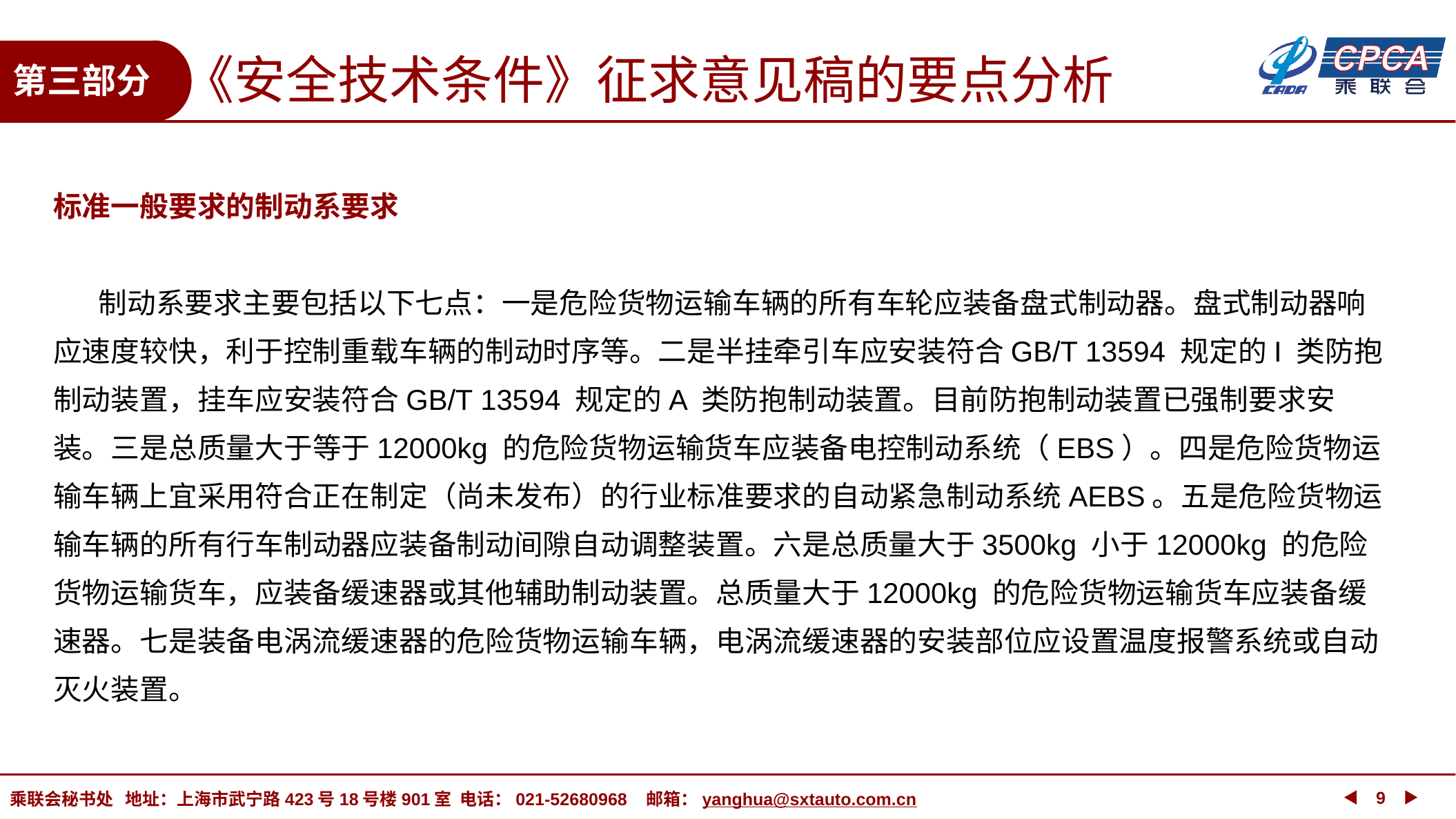

《安全技术条件》征求意见稿的要点分析
第三部分
标准一般要求的制动系要求

      制动系要求主要包括以下七点：一是危险货物运输车辆的所有车轮应装备盘式制动器。盘式制动器响应速度较快，利于控制重载车辆的制动时序等。二是半挂牵引车应安装符合GB/T 13594 规定的I 类防抱制动装置，挂车应安装符合GB/T 13594 规定的A 类防抱制动装置。目前防抱制动装置已强制要求安装。三是总质量大于等于12000kg 的危险货物运输货车应装备电控制动系统（EBS）。四是危险货物运输车辆上宜采用符合正在制定（尚未发布）的行业标准要求的自动紧急制动系统AEBS。五是危险货物运输车辆的所有行车制动器应装备制动间隙自动调整装置。六是总质量大于3500kg 小于12000kg 的危险货物运输货车，应装备缓速器或其他辅助制动装置。总质量大于12000kg 的危险货物运输货车应装备缓速器。七是装备电涡流缓速器的危险货物运输车辆，电涡流缓速器的安装部位应设置温度报警系统或自动灭火装置。